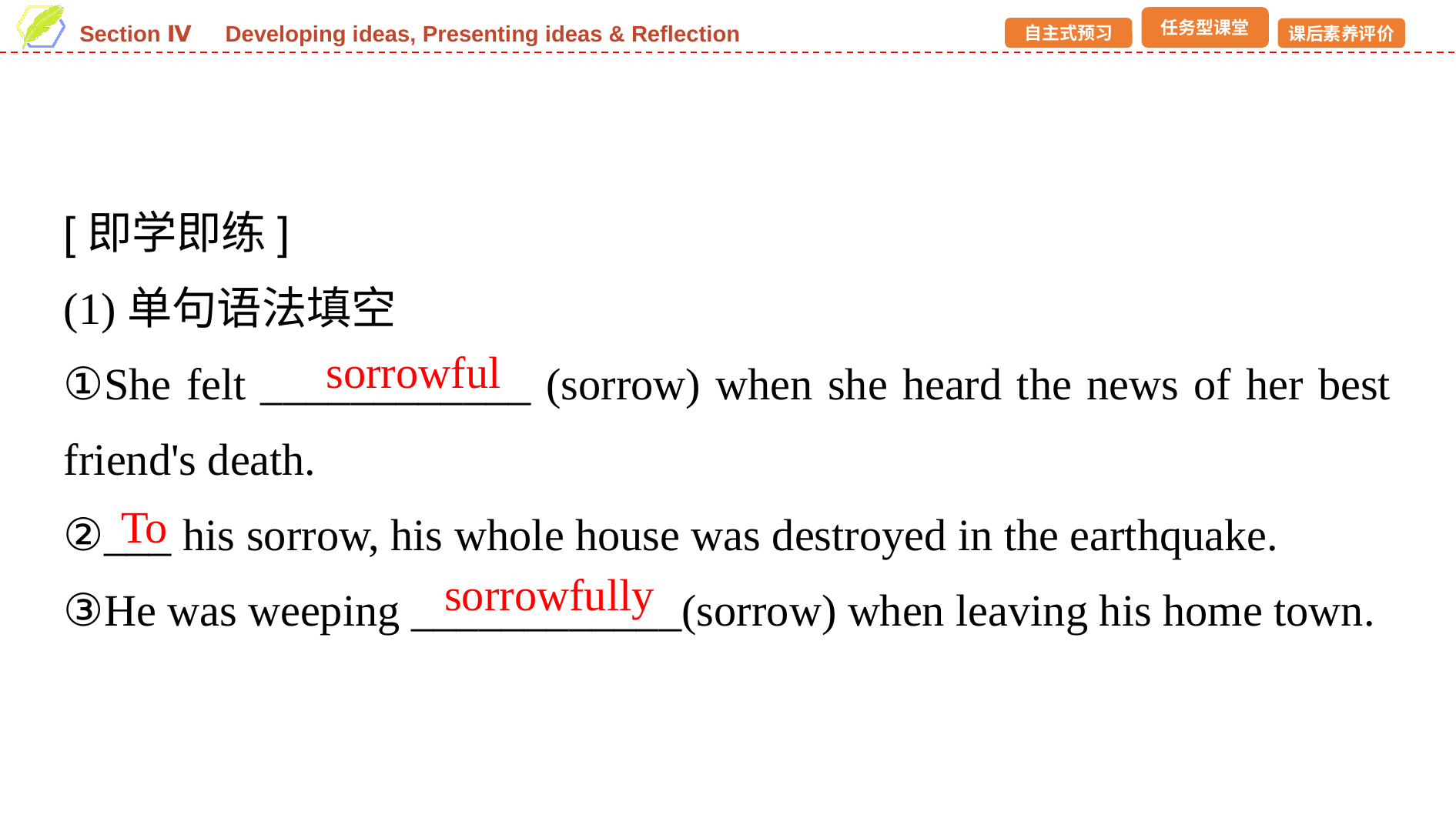

[即学即练]
(1)单句语法填空
①She felt ____________ (sorrow) when she heard the news of her best friend's death.
②___ his sorrow, his whole house was destroyed in the earthquake.
③He was weeping ____________(sorrow) when leaving his home town.
sorrowful
To
sorrowfully